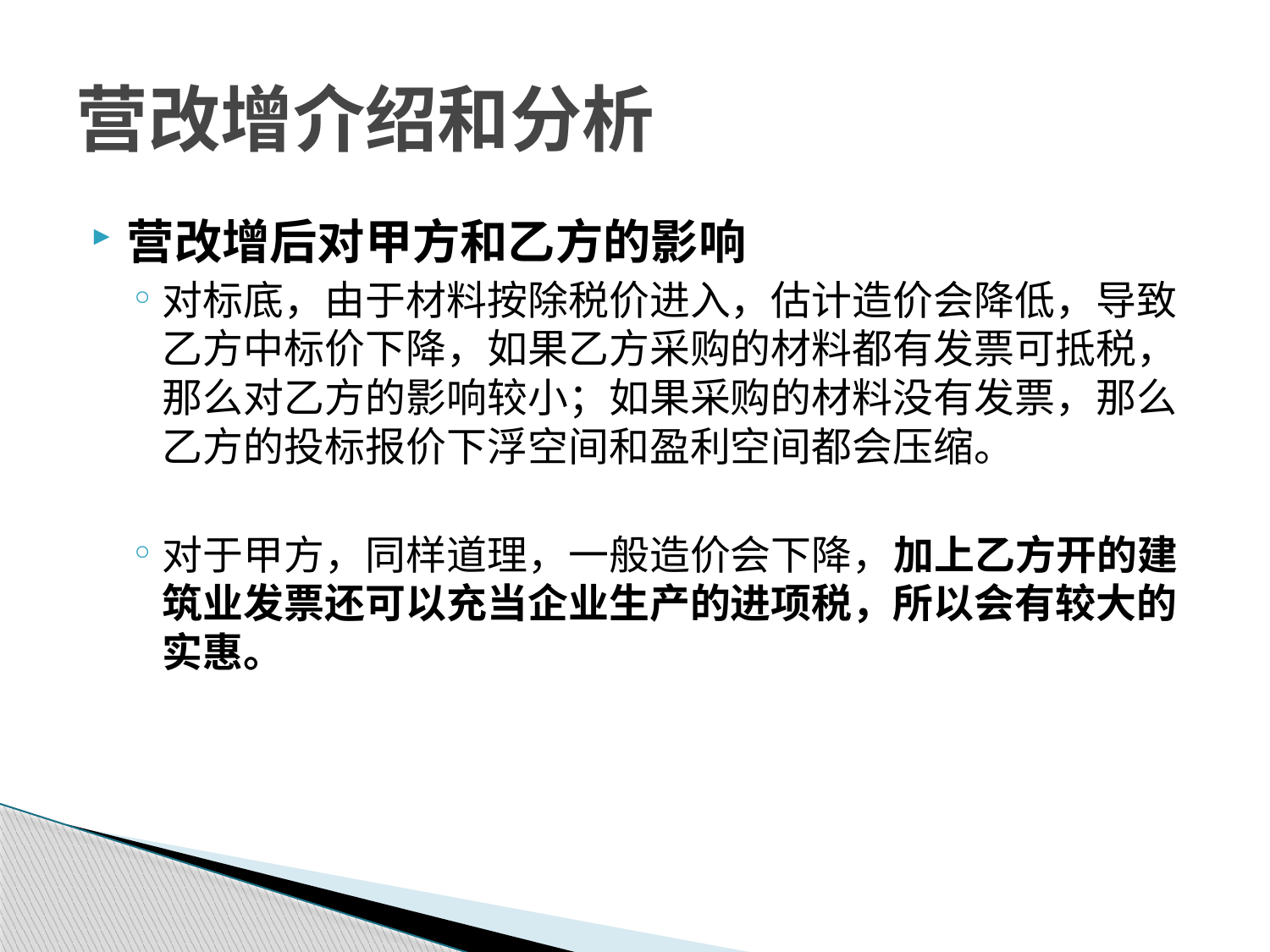

# 营改增介绍和分析
营改增后对甲方和乙方的影响
对标底，由于材料按除税价进入，估计造价会降低，导致乙方中标价下降，如果乙方采购的材料都有发票可抵税，那么对乙方的影响较小；如果采购的材料没有发票，那么乙方的投标报价下浮空间和盈利空间都会压缩。

对于甲方，同样道理，一般造价会下降，加上乙方开的建筑业发票还可以充当企业生产的进项税，所以会有较大的实惠。